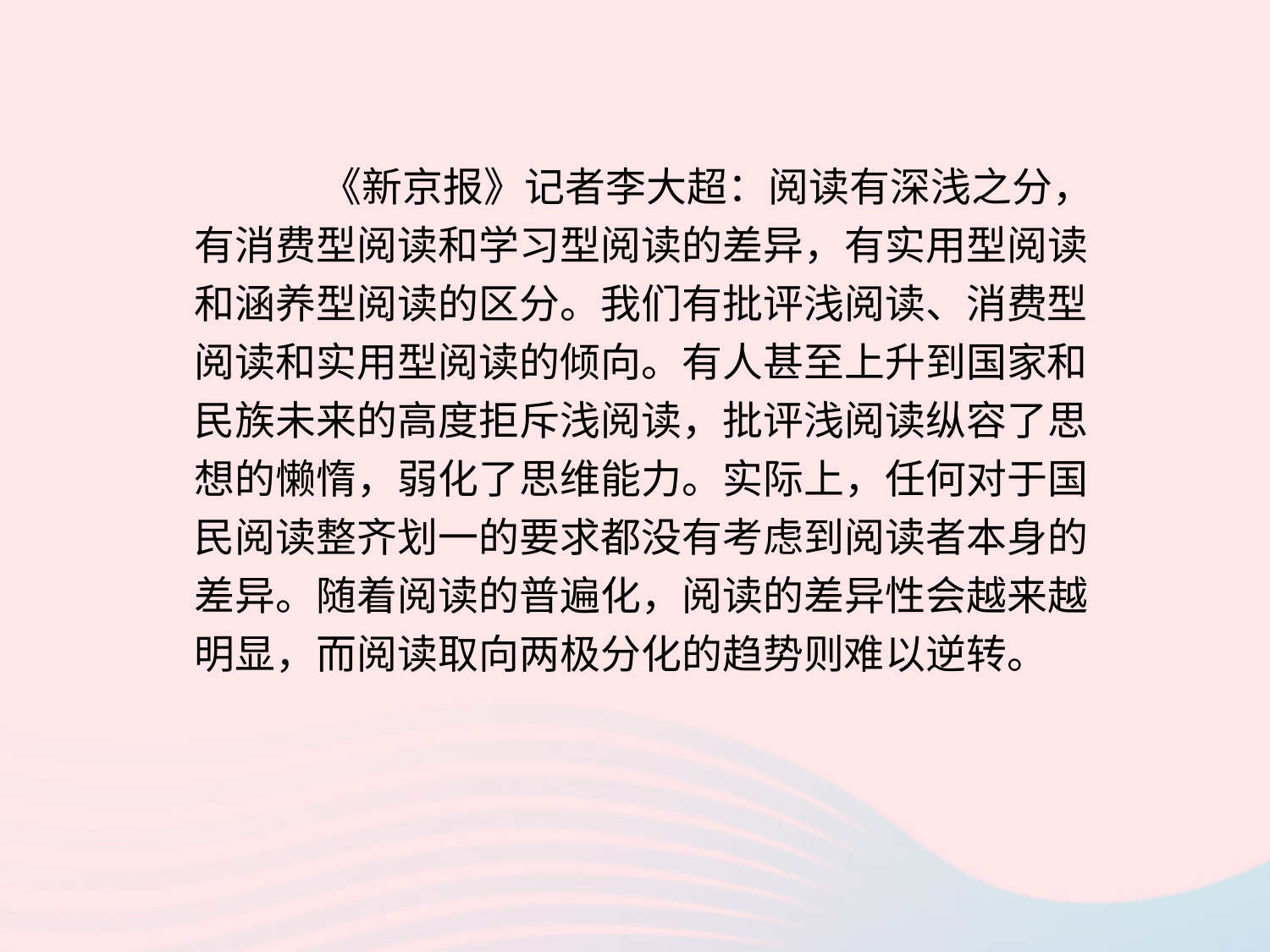

《新京报》记者李大超：阅读有深浅之分，有消费型阅读和学习型阅读的差异，有实用型阅读和涵养型阅读的区分。我们有批评浅阅读、消费型阅读和实用型阅读的倾向。有人甚至上升到国家和民族未来的高度拒斥浅阅读，批评浅阅读纵容了思想的懒惰，弱化了思维能力。实际上，任何对于国民阅读整齐划一的要求都没有考虑到阅读者本身的差异。随着阅读的普遍化，阅读的差异性会越来越明显，而阅读取向两极分化的趋势则难以逆转。